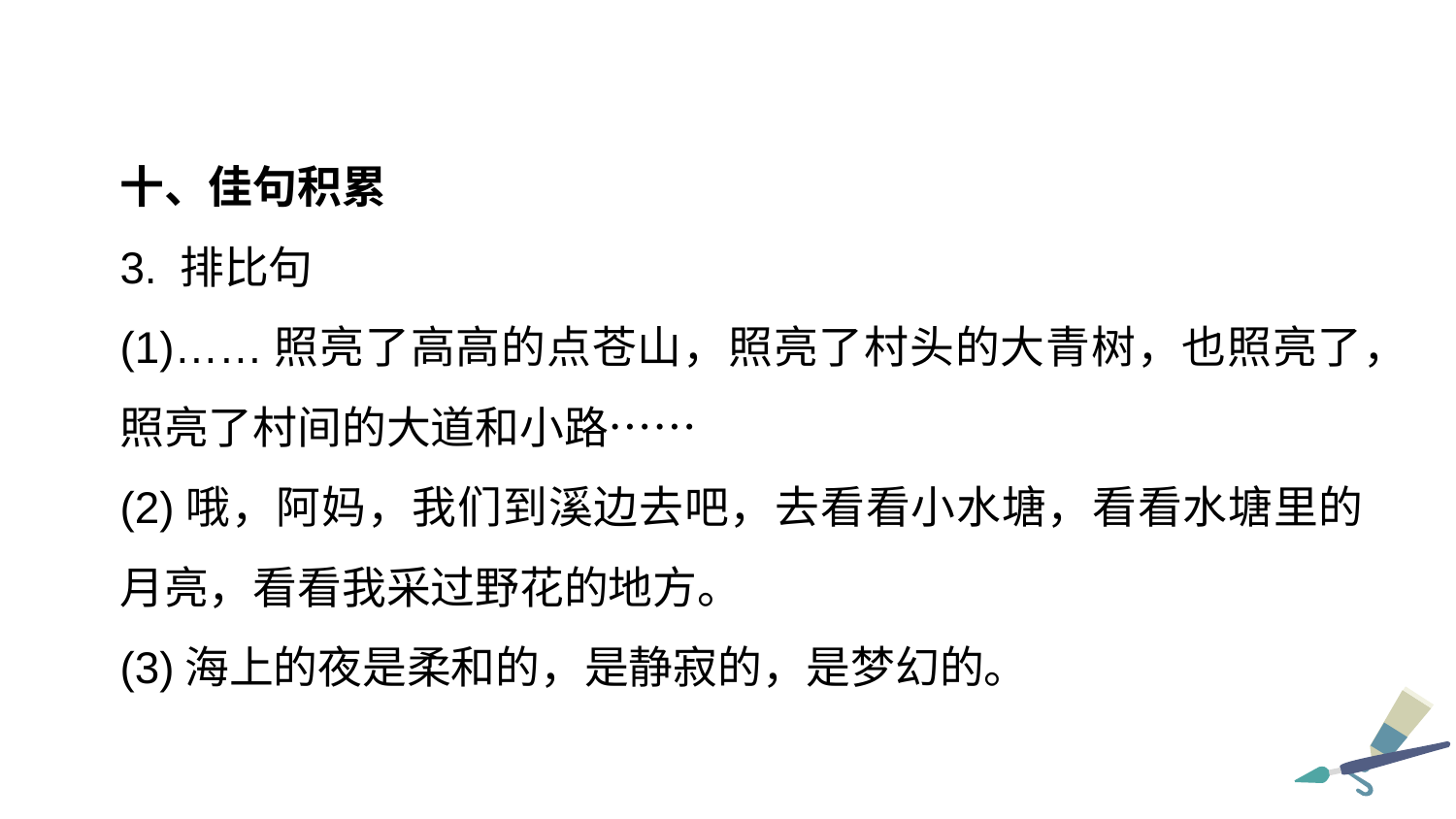

十、佳句积累
3. 排比句
(1)……照亮了高高的点苍山，照亮了村头的大青树，也照亮了，照亮了村间的大道和小路……
(2)哦，阿妈，我们到溪边去吧，去看看小水塘，看看水塘里的月亮，看看我采过野花的地方。
(3)海上的夜是柔和的，是静寂的，是梦幻的。